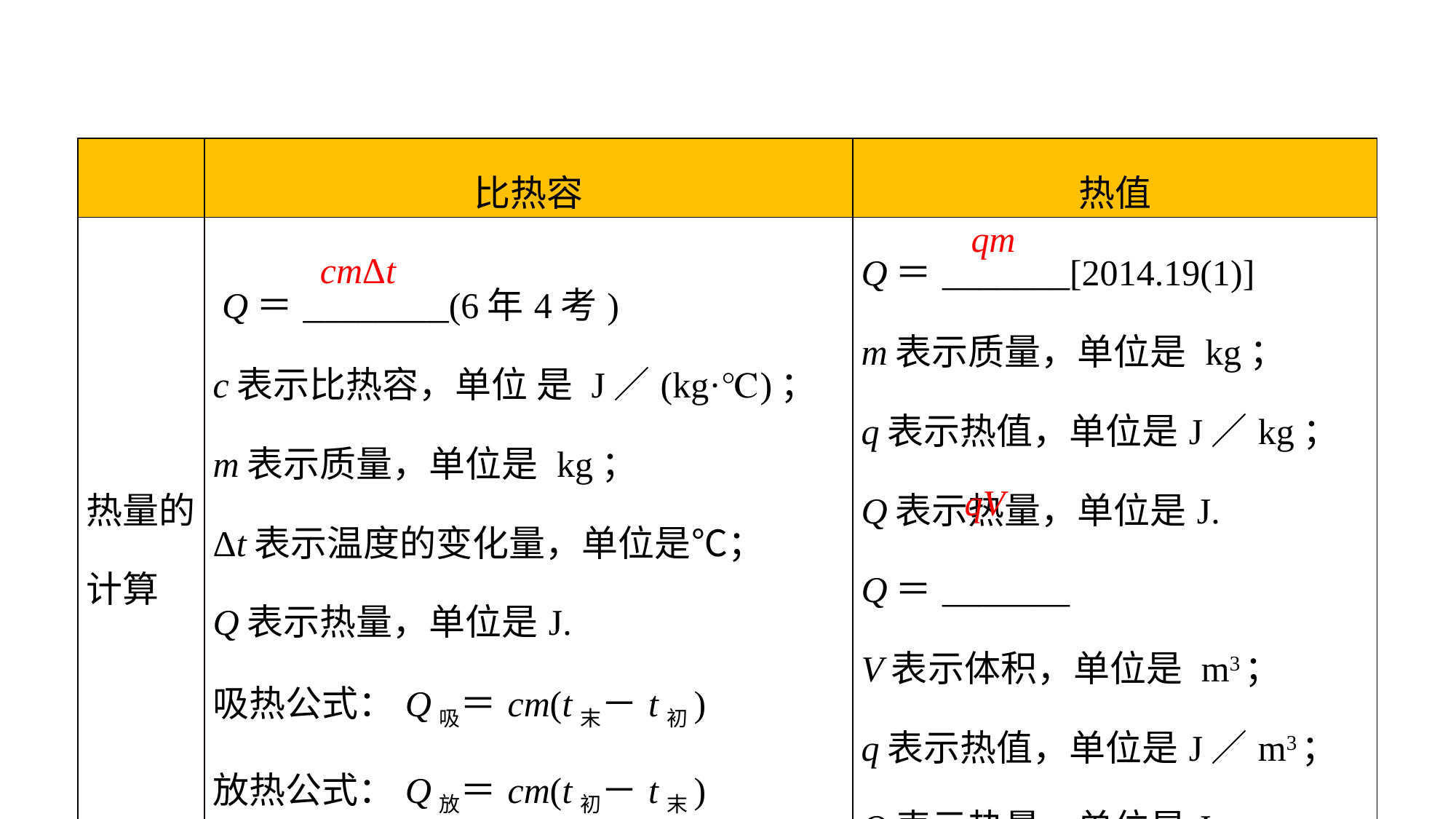

|  | 比热容 | 热值 |
| --- | --- | --- |
| 热量的计算 | Q＝\_\_\_\_\_\_\_\_(6年4考) c表示比热容，单位 是 J／(kg·℃)； m表示质量，单位是 kg； Δt表示温度的变化量，单位是℃； Q表示热量，单位是J. 吸热公式：Q吸＝cm(t末－t初) 放热公式：Q放＝cm(t初－t末) | Q＝\_\_\_\_\_\_\_[2014.19(1)] m表示质量，单位是 kg； q表示热值，单位是J／kg； Q表示热量，单位是J. Q＝\_\_\_\_\_\_\_ V表示体积，单位是 m3； q表示热值，单位是J／m3； Q表示热量，单位是J. |
qm
cmΔt
qV